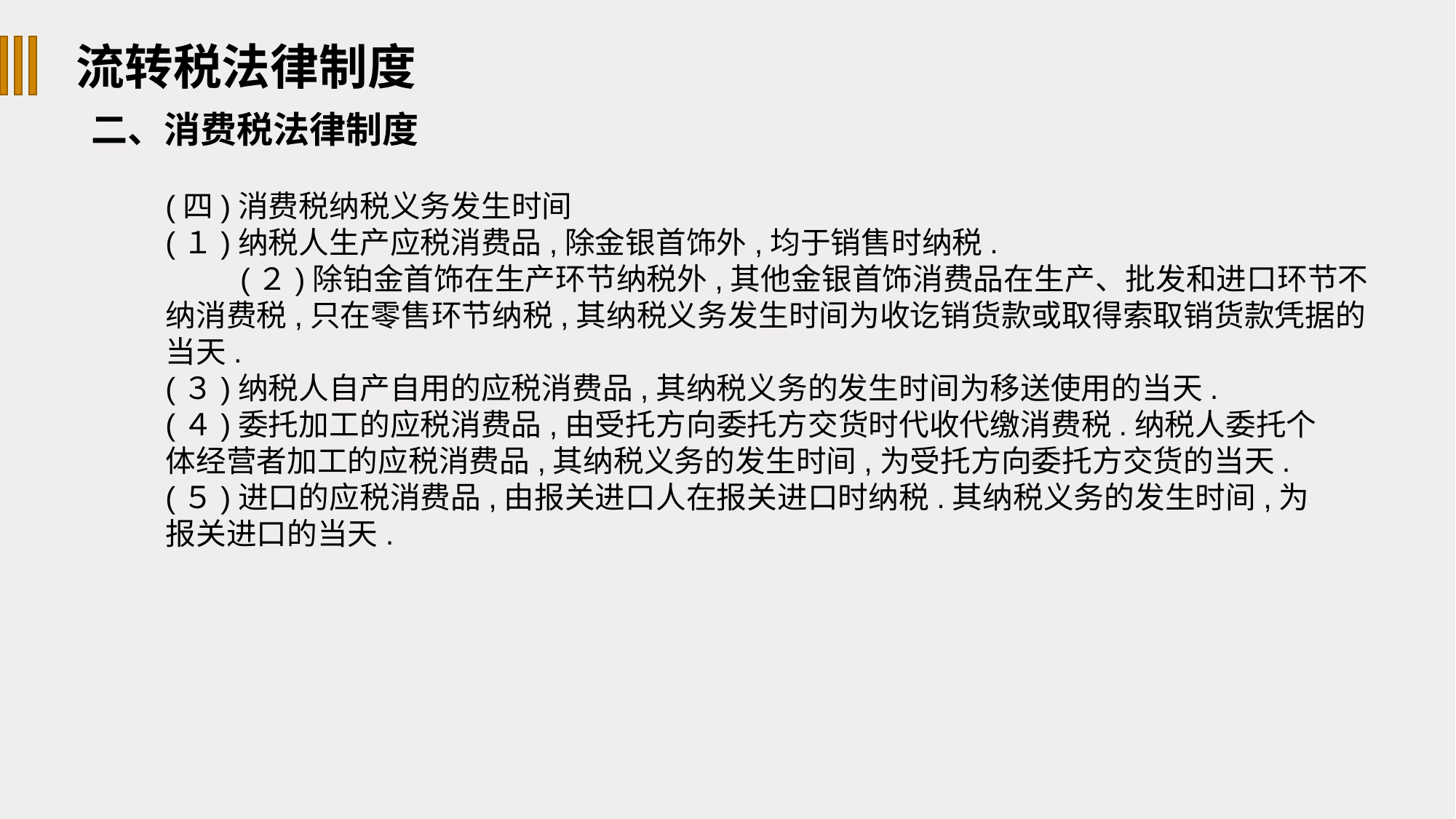

流转税法律制度

二、消费税法律制度

(四)消费税纳税义务发生时间
(１)纳税人生产应税消费品,除金银首饰外,均于销售时纳税.
(２)除铂金首饰在生产环节纳税外,其他金银首饰消费品在生产、批发和进口环节不纳消费税,只在零售环节纳税,其纳税义务发生时间为收讫销货款或取得索取销货款凭据的当天.
(３)纳税人自产自用的应税消费品,其纳税义务的发生时间为移送使用的当天.
(４)委托加工的应税消费品,由受托方向委托方交货时代收代缴消费税.纳税人委托个
体经营者加工的应税消费品,其纳税义务的发生时间,为受托方向委托方交货的当天.
(５)进口的应税消费品,由报关进口人在报关进口时纳税.其纳税义务的发生时间,为
报关进口的当天.